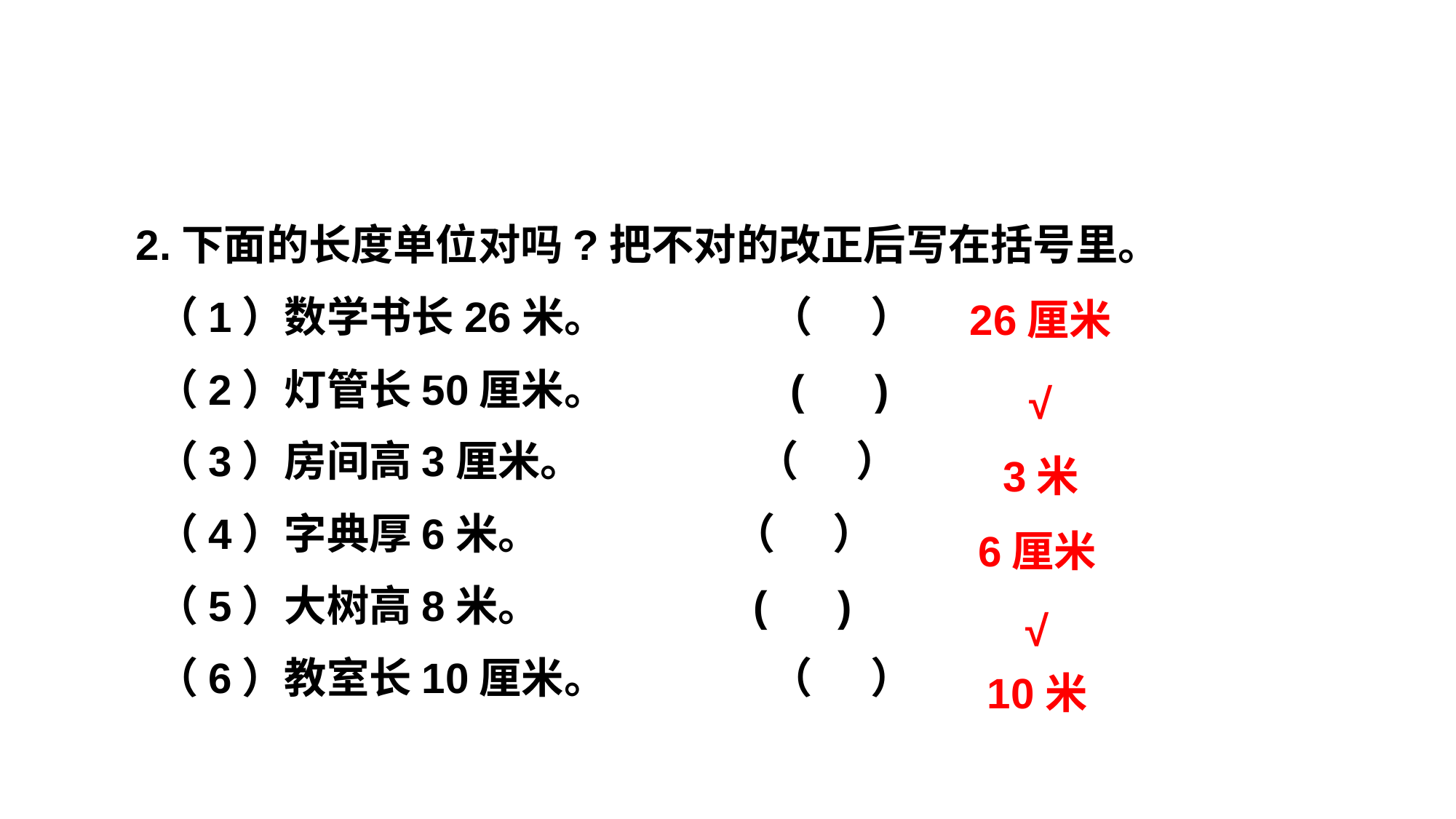

2.下面的长度单位对吗?把不对的改正后写在括号里。
 （1）数学书长26米。                 （      ）
 （2）灯管长50厘米。                  (      )
 （3）房间高3厘米。                  （      ）
 （4）字典厚6米。                    （      ）
 （5）大树高8米。                     (      )
 （6）教室长10厘米。                 （      ）
26厘米
√
3米
6厘米
√
10米